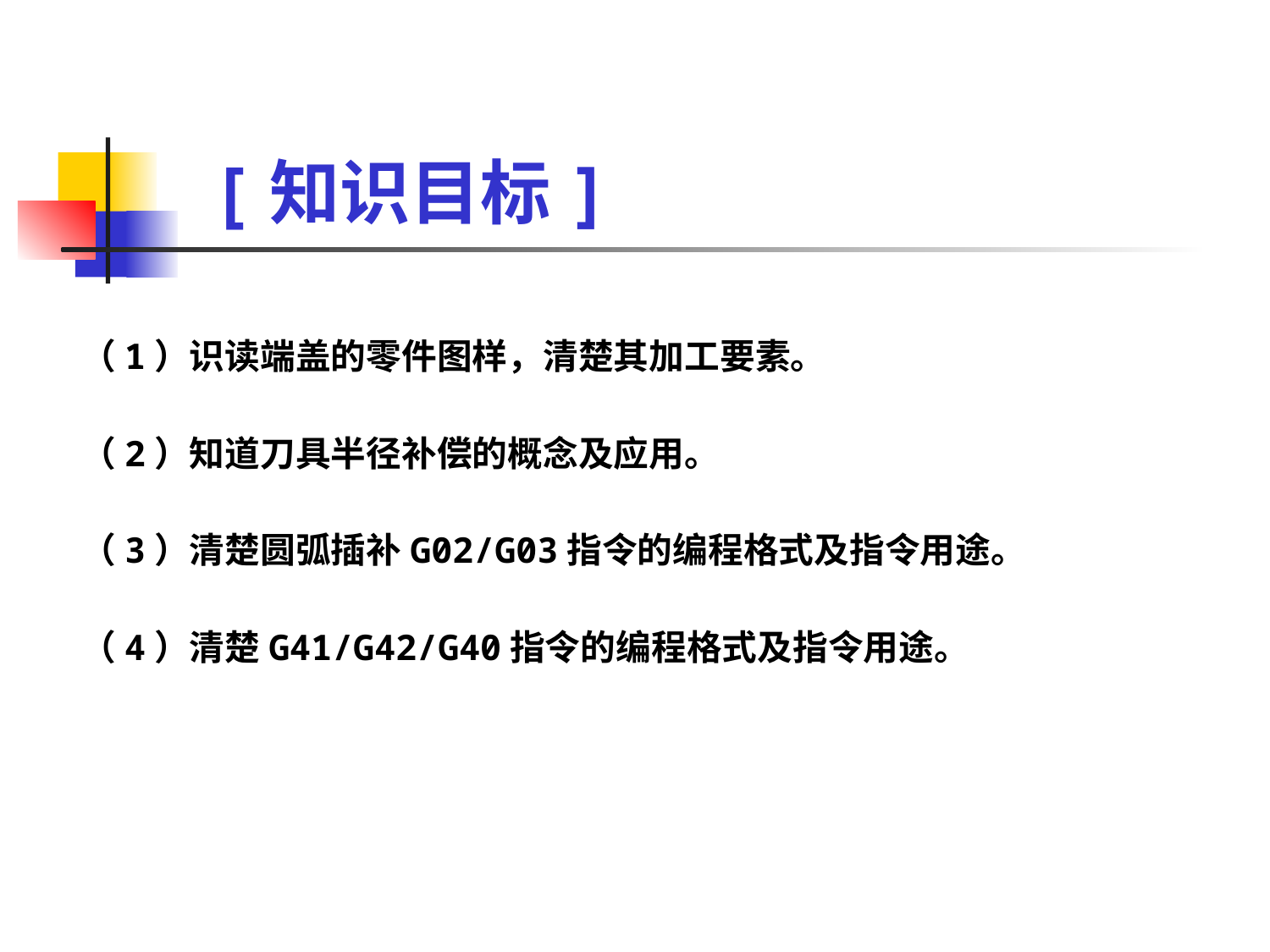

# [知识目标]
（1）识读端盖的零件图样，清楚其加工要素。
（2）知道刀具半径补偿的概念及应用。
（3）清楚圆弧插补G02/G03指令的编程格式及指令用途。
（4）清楚G41/G42/G40指令的编程格式及指令用途。